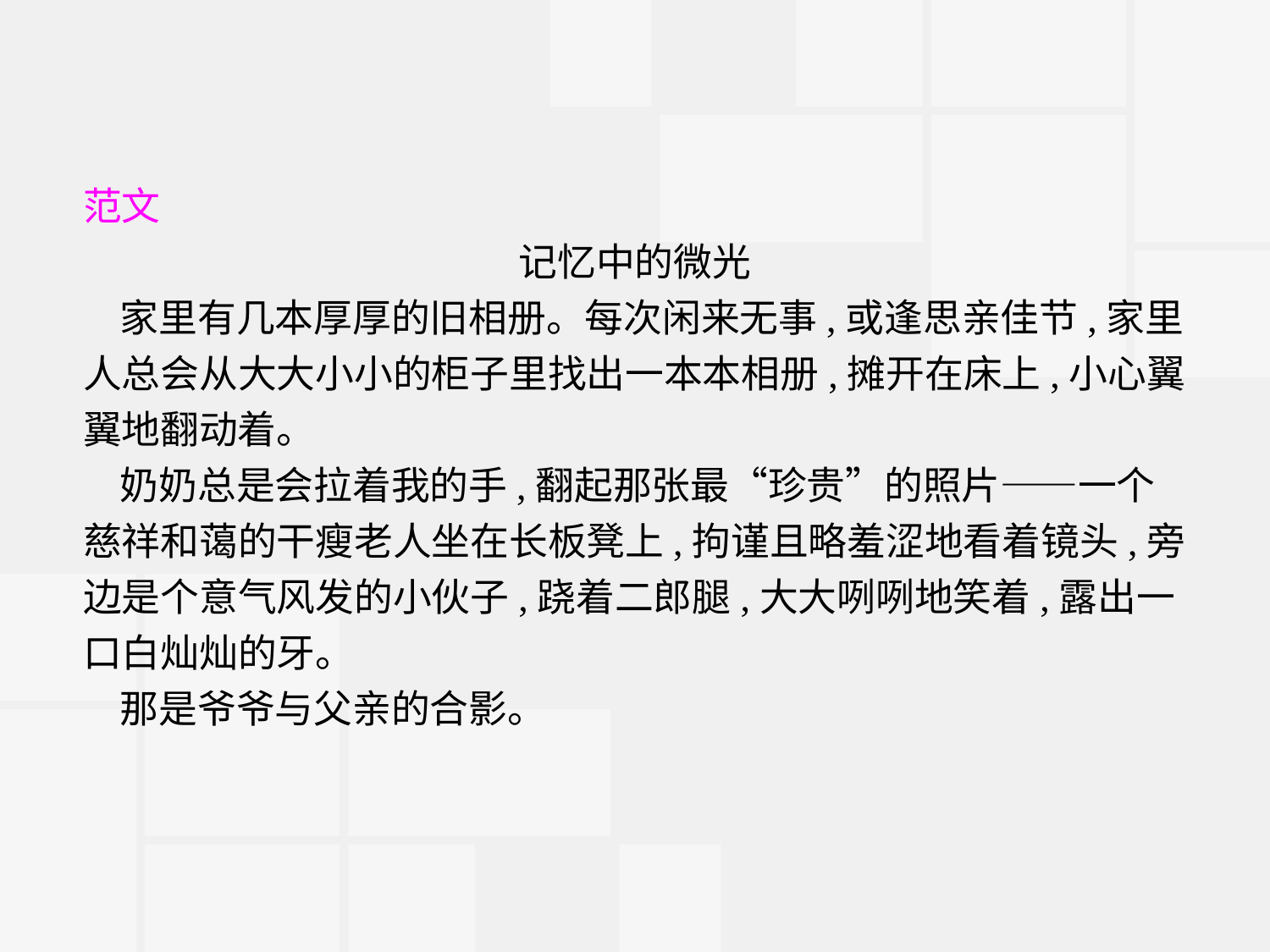

范文
记忆中的微光
家里有几本厚厚的旧相册。每次闲来无事,或逢思亲佳节,家里人总会从大大小小的柜子里找出一本本相册,摊开在床上,小心翼翼地翻动着。
奶奶总是会拉着我的手,翻起那张最“珍贵”的照片——一个慈祥和蔼的干瘦老人坐在长板凳上,拘谨且略羞涩地看着镜头,旁边是个意气风发的小伙子,跷着二郎腿,大大咧咧地笑着,露出一口白灿灿的牙。
那是爷爷与父亲的合影。